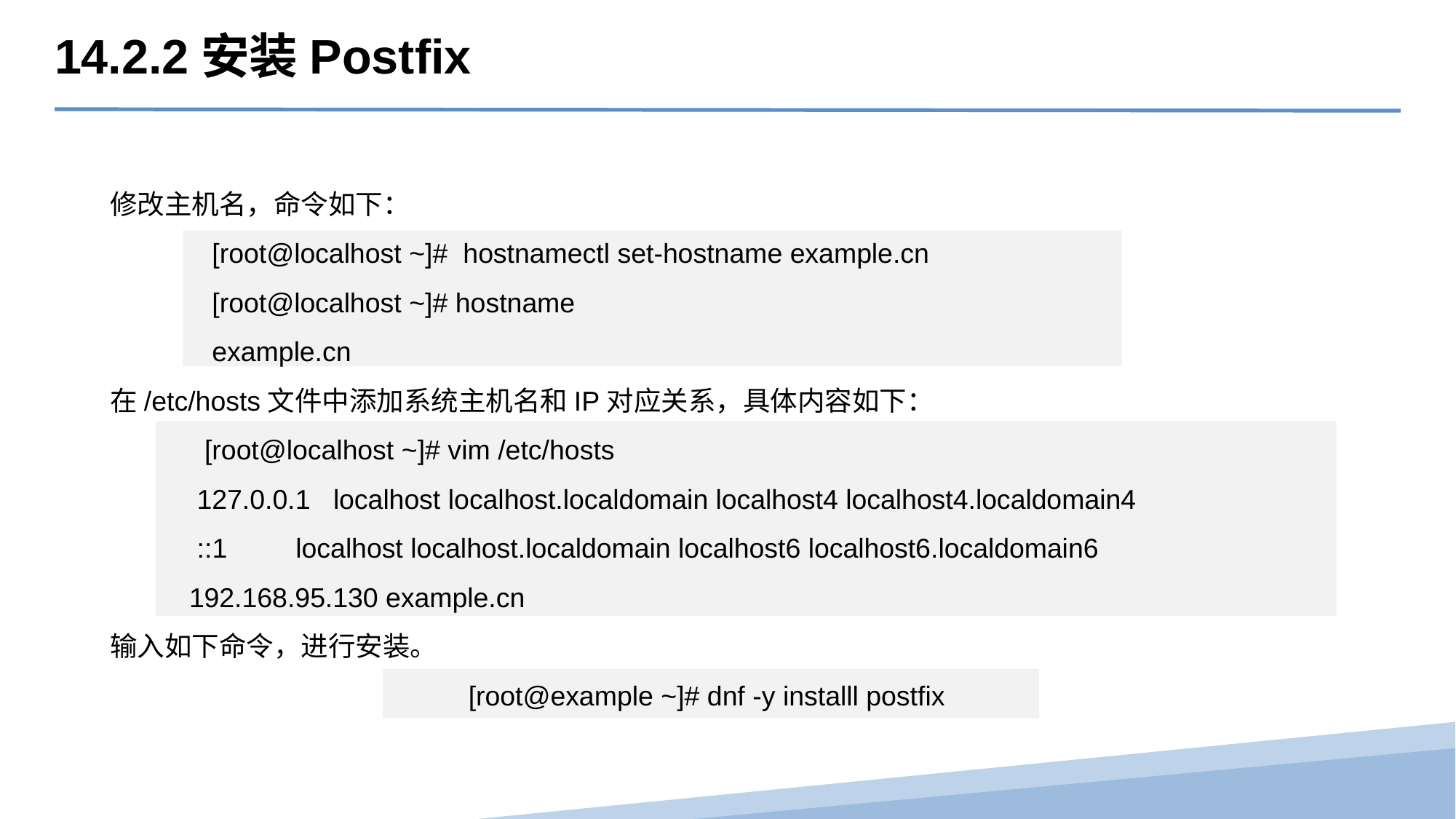

14.2.2安装Postfix
 修改主机名，命令如下：
               [root@localhost ~]#  hostnamectl set-hostname example.cn
               [root@localhost ~]# hostname
               example.cn
 在/etc/hosts文件中添加系统主机名和IP对应关系，具体内容如下：
              [root@localhost ~]# vim /etc/hosts
             127.0.0.1   localhost localhost.localdomain localhost4 localhost4.localdomain4
             ::1         localhost localhost.localdomain localhost6 localhost6.localdomain6
            192.168.95.130 example.cn
 输入如下命令，进行安装。
[root@example ~]# dnf -y installl postfix